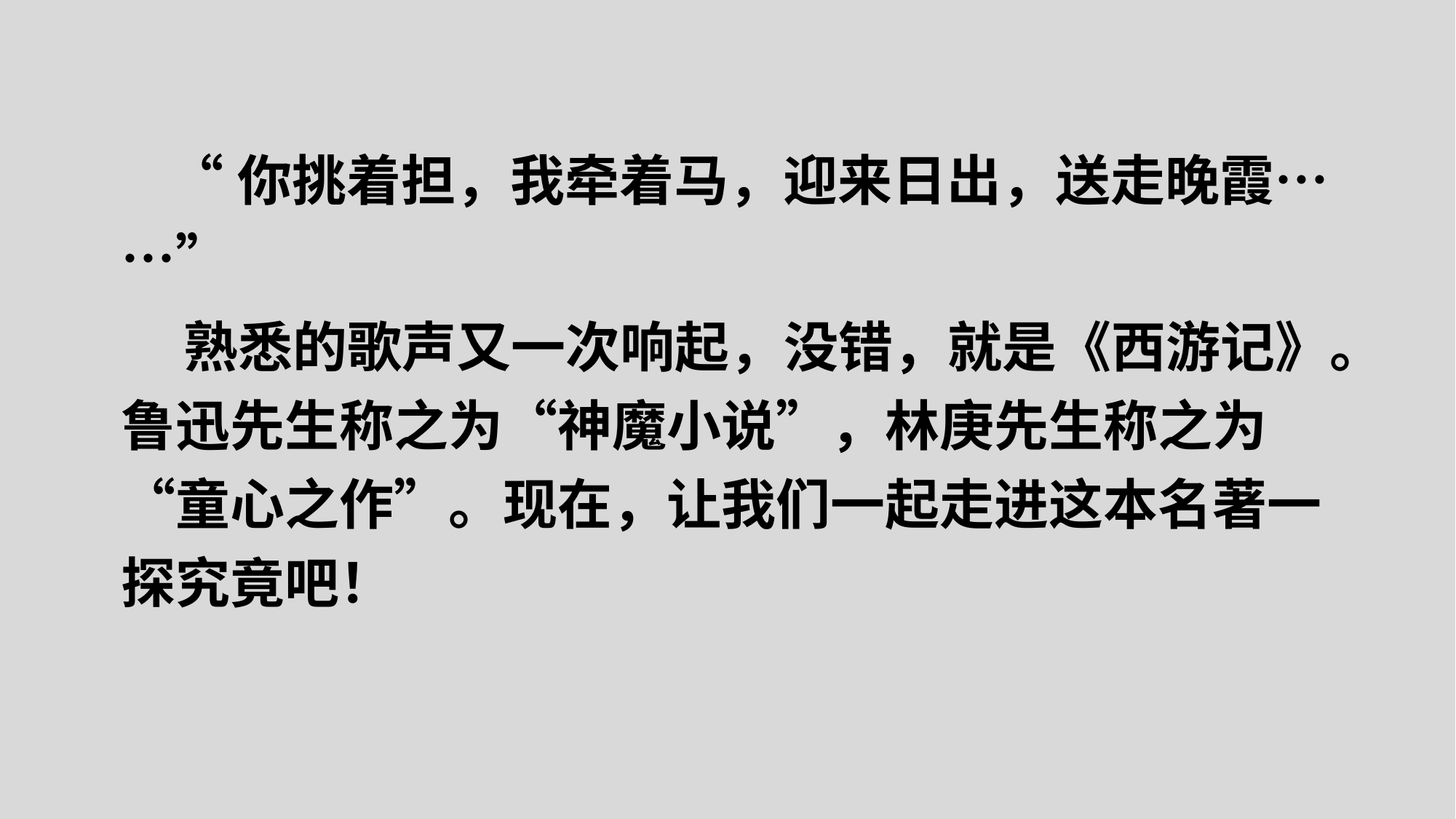

“你挑着担，我牵着马，迎来日出，送走晚霞……”
    熟悉的歌声又一次响起，没错，就是《西游记》。鲁迅先生称之为“神魔小说”，林庚先生称之为“童心之作”。现在，让我们一起走进这本名著一探究竟吧！